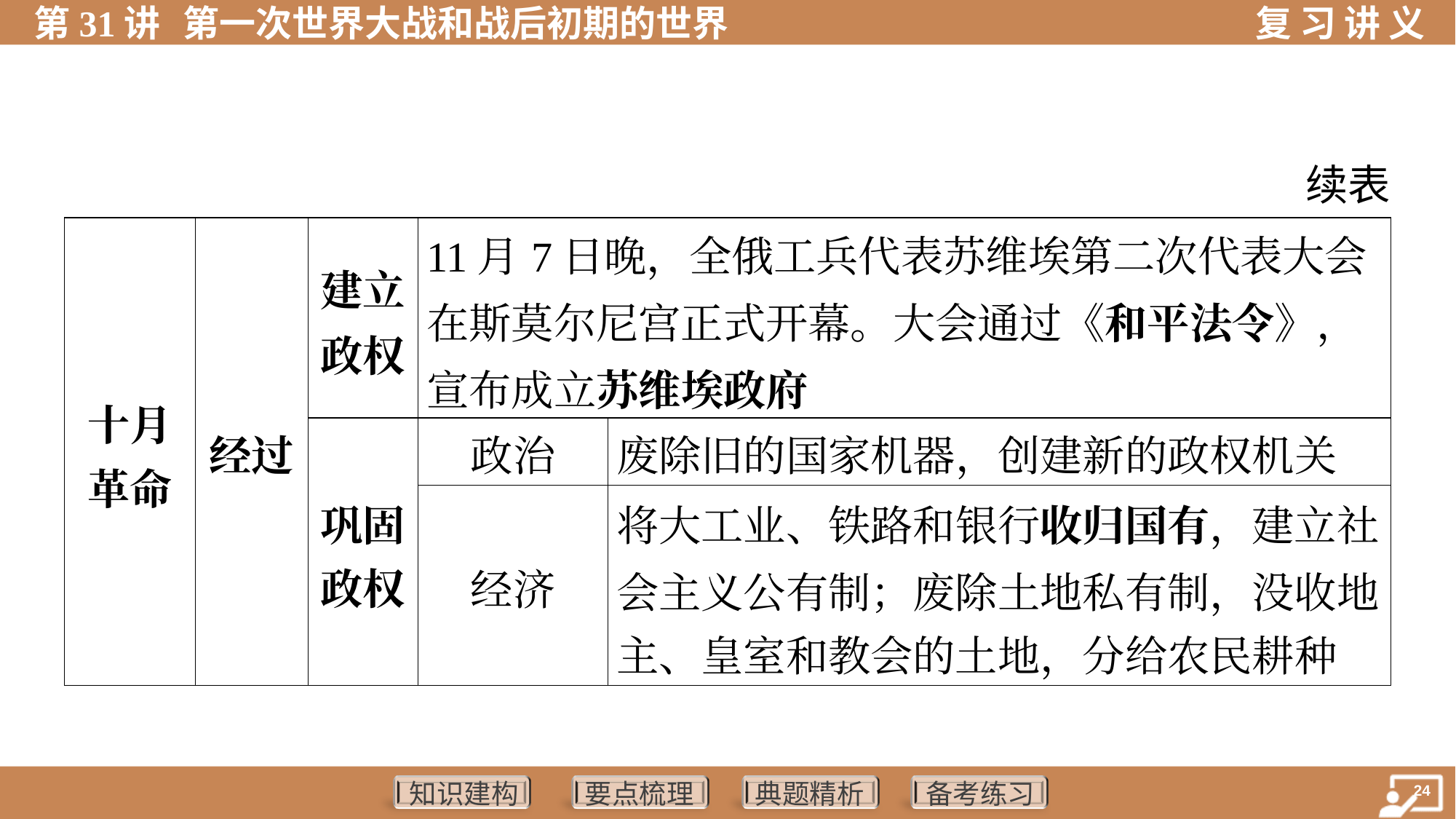

续表
| 十月 革命 | 经过 | 建立 政权 | 11月7日晚，全俄工兵代表苏维埃第二次代表大会 在斯莫尔尼宫正式开幕。大会通过《和平法令》，宣布成立苏维埃政府 |  |  |  |  |
| --- | --- | --- | --- | --- | --- | --- | --- |
|  |  | 巩固 政权 | 政治 | 废除旧的国家机器，创建新的政权机关 |  |  |  |
|  |  |  | 经济 | 将大工业、铁路和银行收归国有，建立社 会主义公有制；废除土地私有制，没收地 主、皇室和教会的土地，分给农民耕种 |  |  |  |